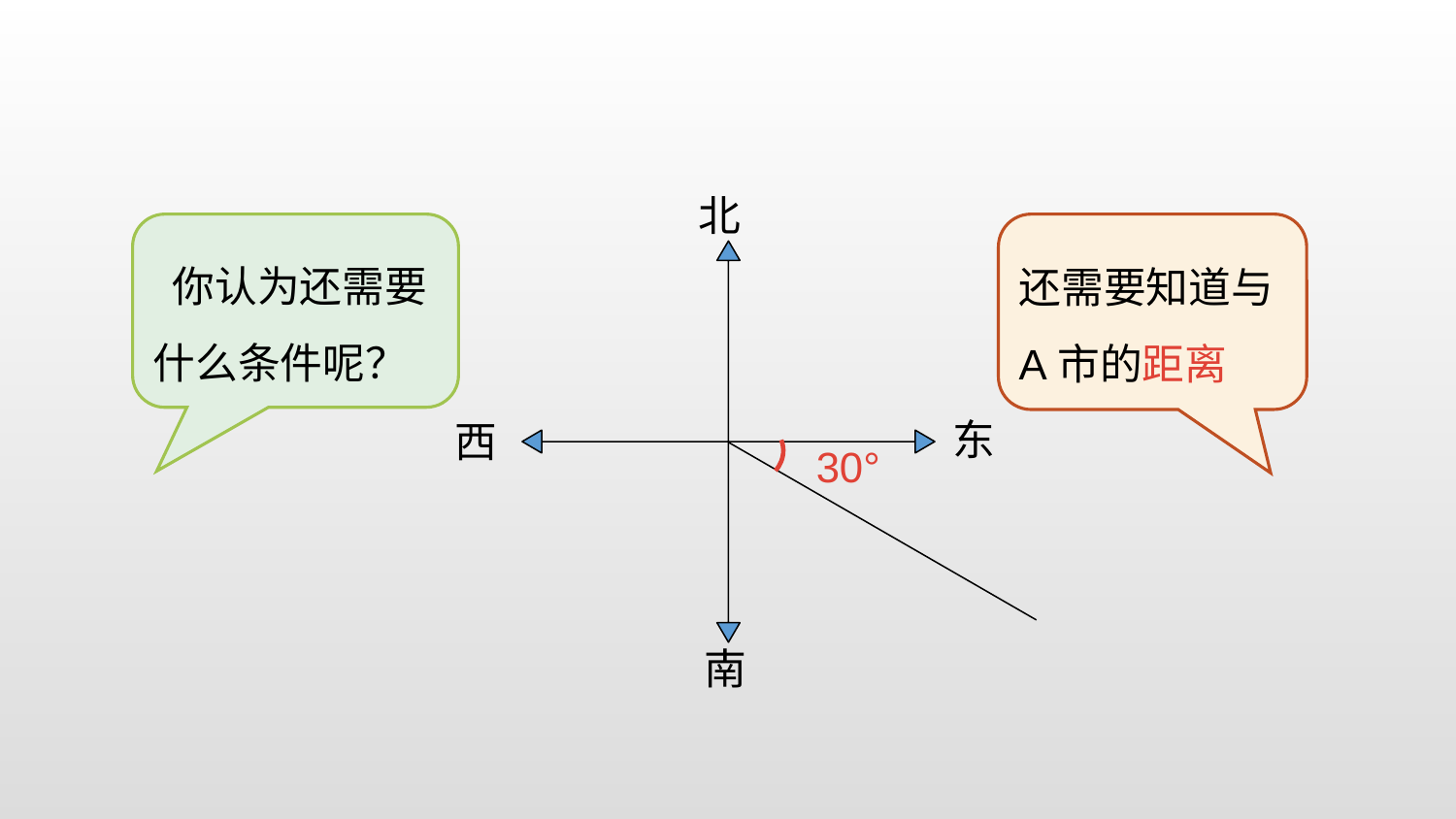

北
 你认为还需要什么条件呢？
还需要知道与A市的距离

东
西

30°
南